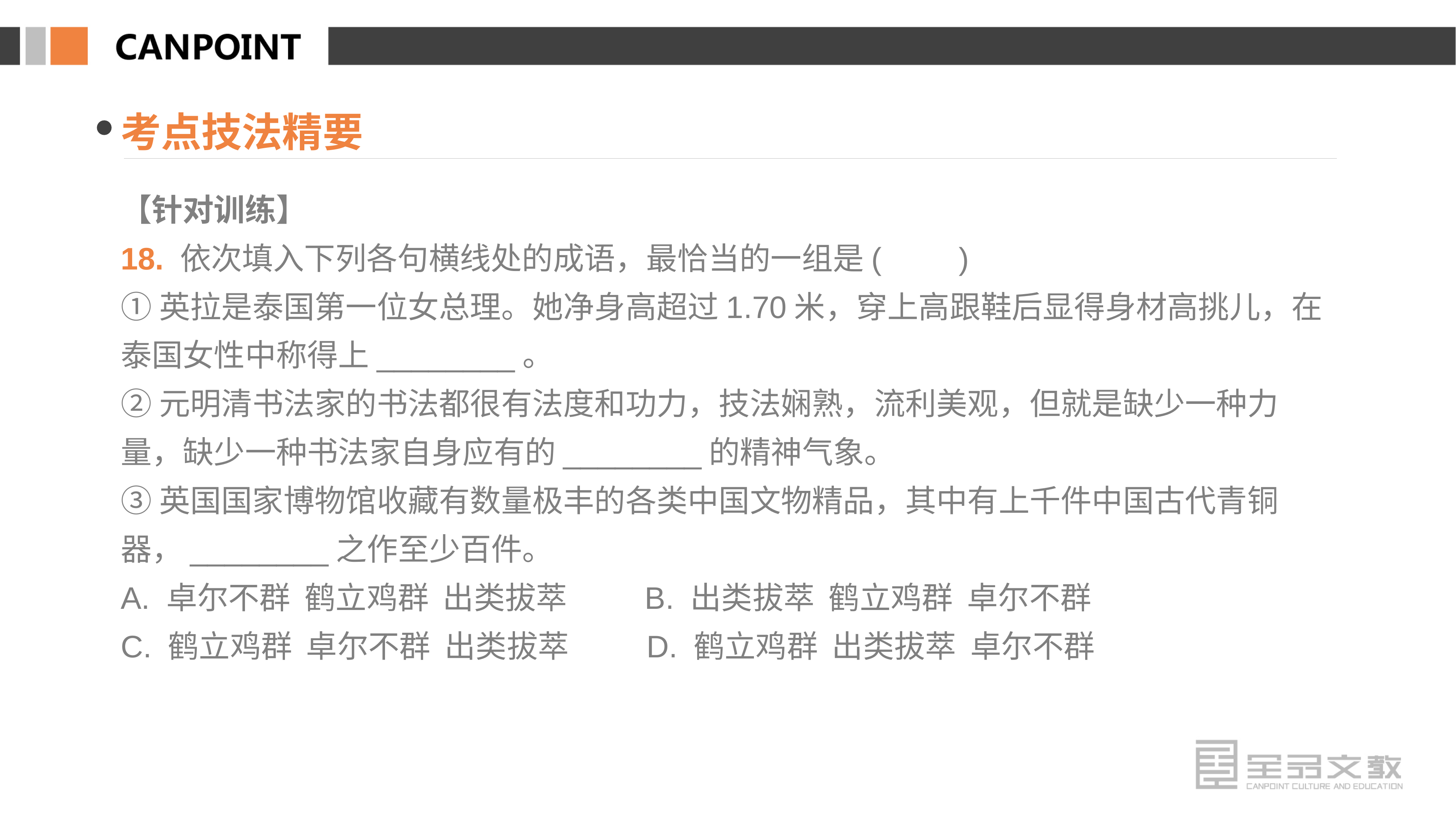

考点技法精要

【针对训练】
18. 依次填入下列各句横线处的成语，最恰当的一组是(　　)
①英拉是泰国第一位女总理。她净身高超过1.70米，穿上高跟鞋后显得身材高挑儿，在泰国女性中称得上________。
②元明清书法家的书法都很有法度和功力，技法娴熟，流利美观，但就是缺少一种力量，缺少一种书法家自身应有的________的精神气象。
③英国国家博物馆收藏有数量极丰的各类中国文物精品，其中有上千件中国古代青铜器，________之作至少百件。
A. 卓尔不群  鹤立鸡群  出类拔萃          B. 出类拔萃  鹤立鸡群  卓尔不群
C. 鹤立鸡群  卓尔不群  出类拔萃          D. 鹤立鸡群  出类拔萃  卓尔不群